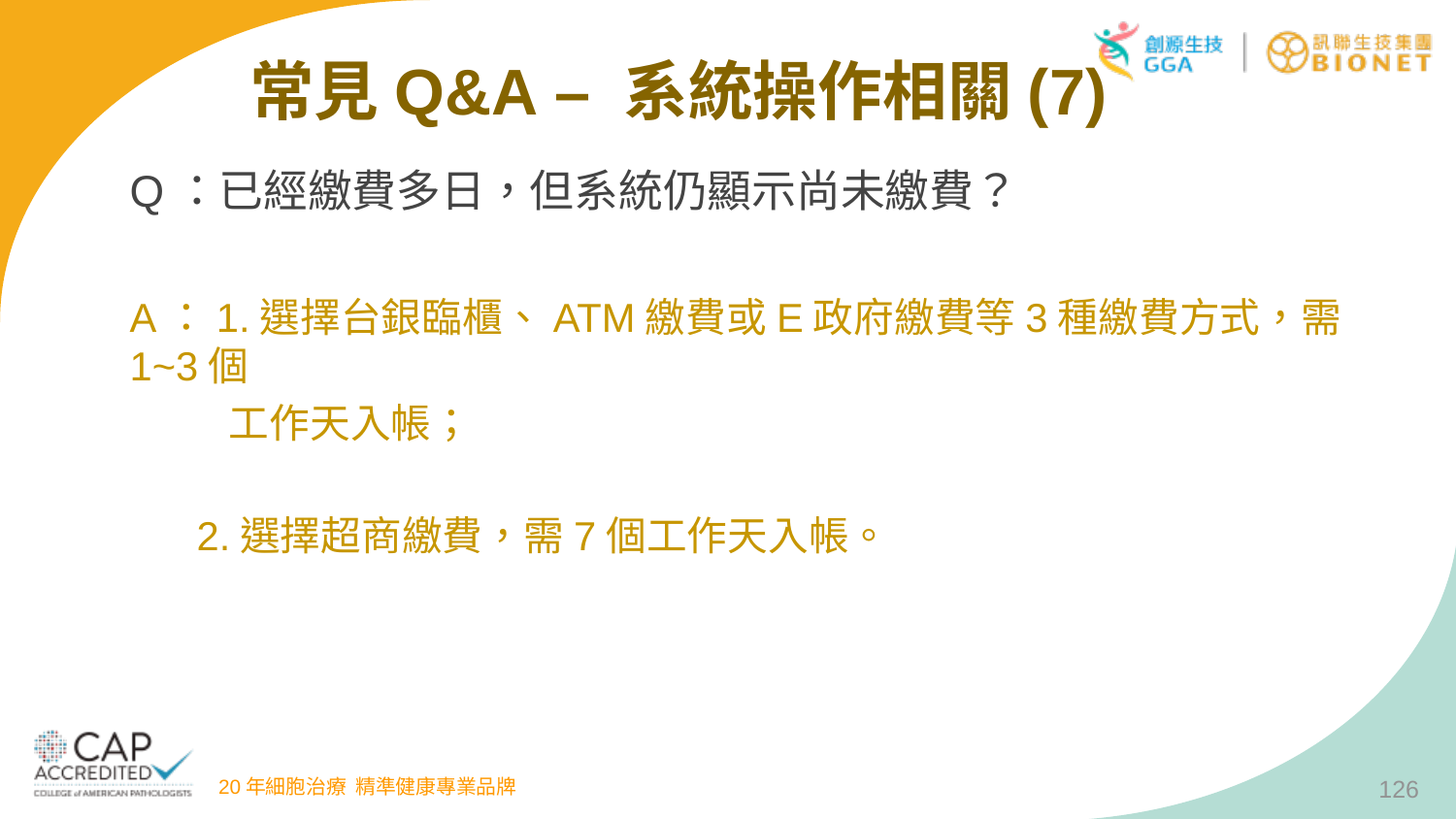

常見Q&A – 系統操作相關(7)
Q：已經繳費多日，但系統仍顯示尚未繳費？

A：1.選擇台銀臨櫃、ATM繳費或E政府繳費等3種繳費方式，需1~3個
          工作天入帳；

      2.選擇超商繳費，需7個工作天入帳。
126